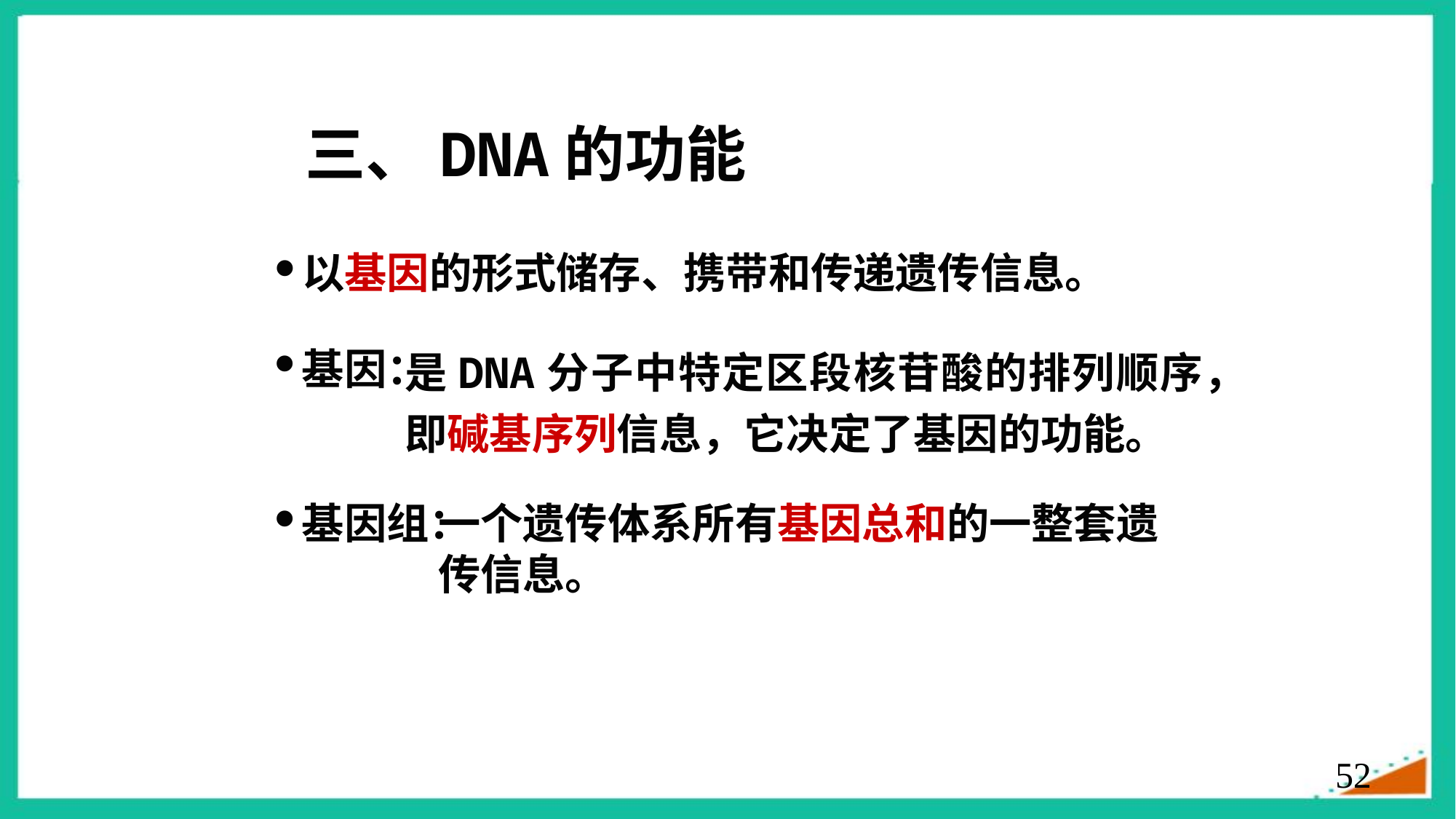

# 三、DNA的功能
以基因的形式储存、携带和传递遗传信息。
是DNA分子中特定区段核苷酸的排列顺序，即碱基序列信息，它决定了基因的功能。
基因：
一个遗传体系所有基因总和的一整套遗传信息。
基因组：
52